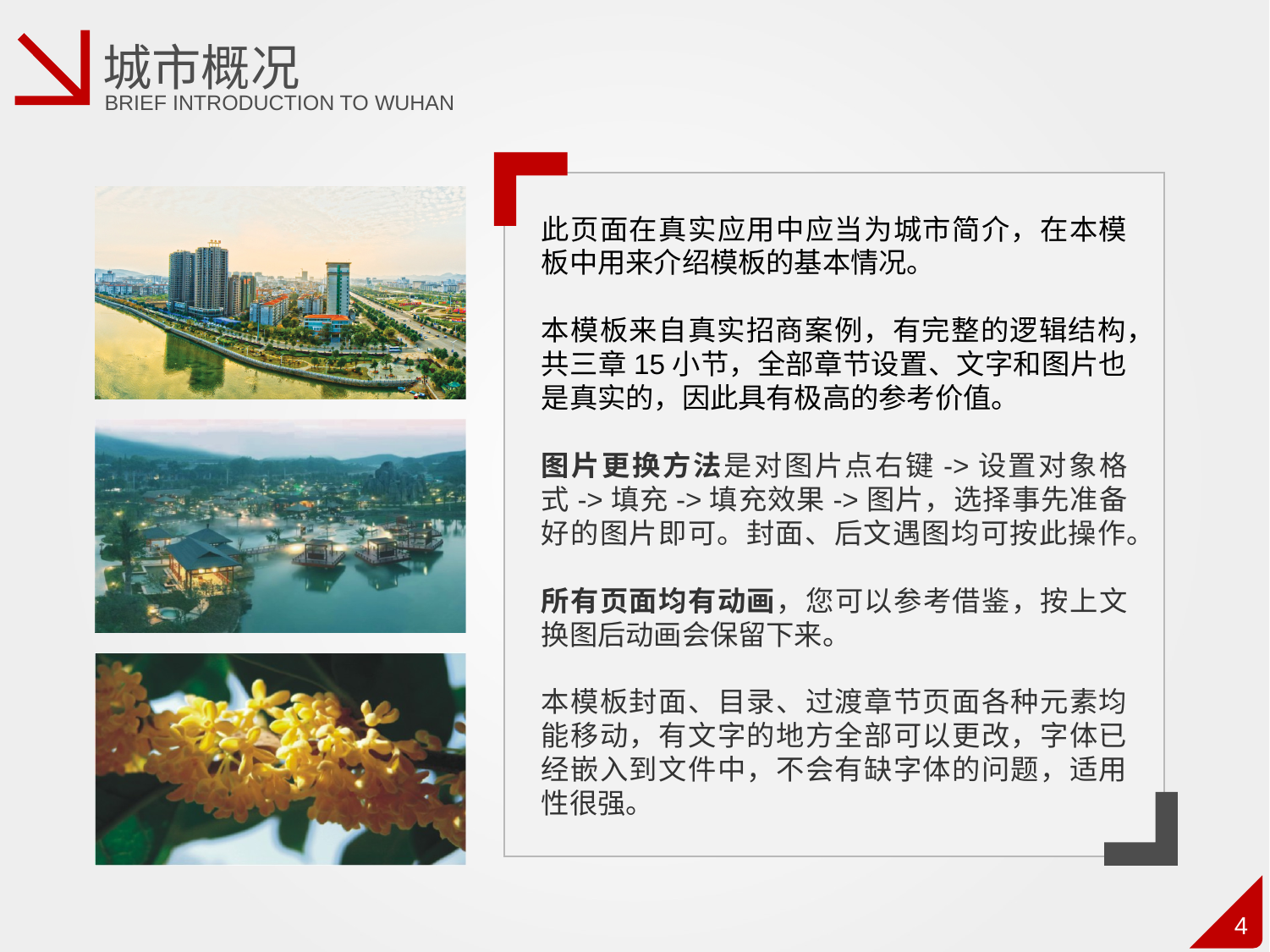

城市概况
BRIEF INTRODUCTION TO WUHAN

此页面在真实应用中应当为城市简介，在本模板中用来介绍模板的基本情况。

本模板来自真实招商案例，有完整的逻辑结构，共三章15小节，全部章节设置、文字和图片也是真实的，因此具有极高的参考价值。

图片更换方法是对图片点右键->设置对象格式->填充->填充效果->图片，选择事先准备好的图片即可。封面、后文遇图均可按此操作。

所有页面均有动画，您可以参考借鉴，按上文换图后动画会保留下来。

本模板封面、目录、过渡章节页面各种元素均能移动，有文字的地方全部可以更改，字体已经嵌入到文件中，不会有缺字体的问题，适用性很强。